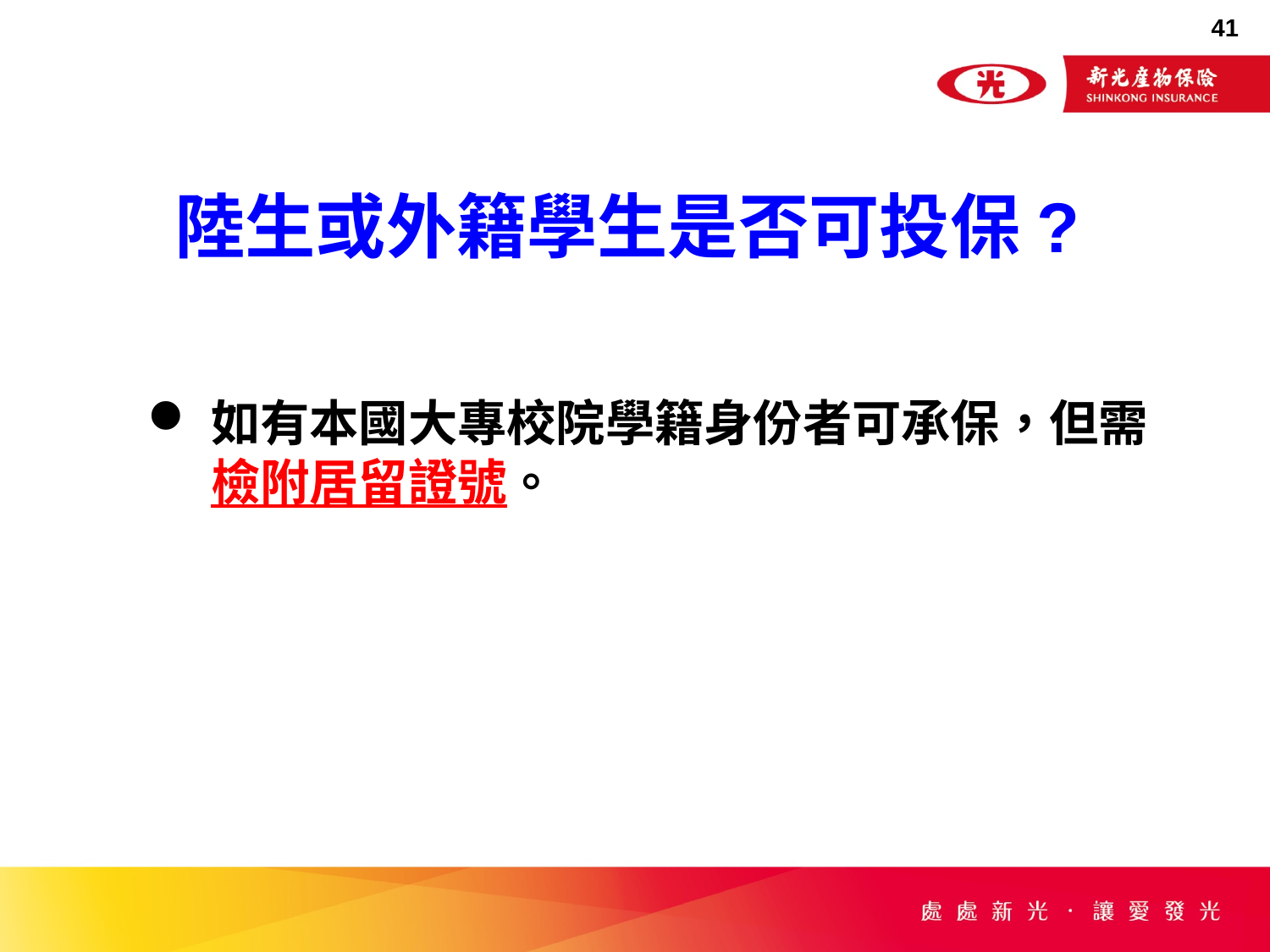

陸生或外籍學生是否可投保?
如有本國大專校院學籍身份者可承保，但需檢附居留證號。